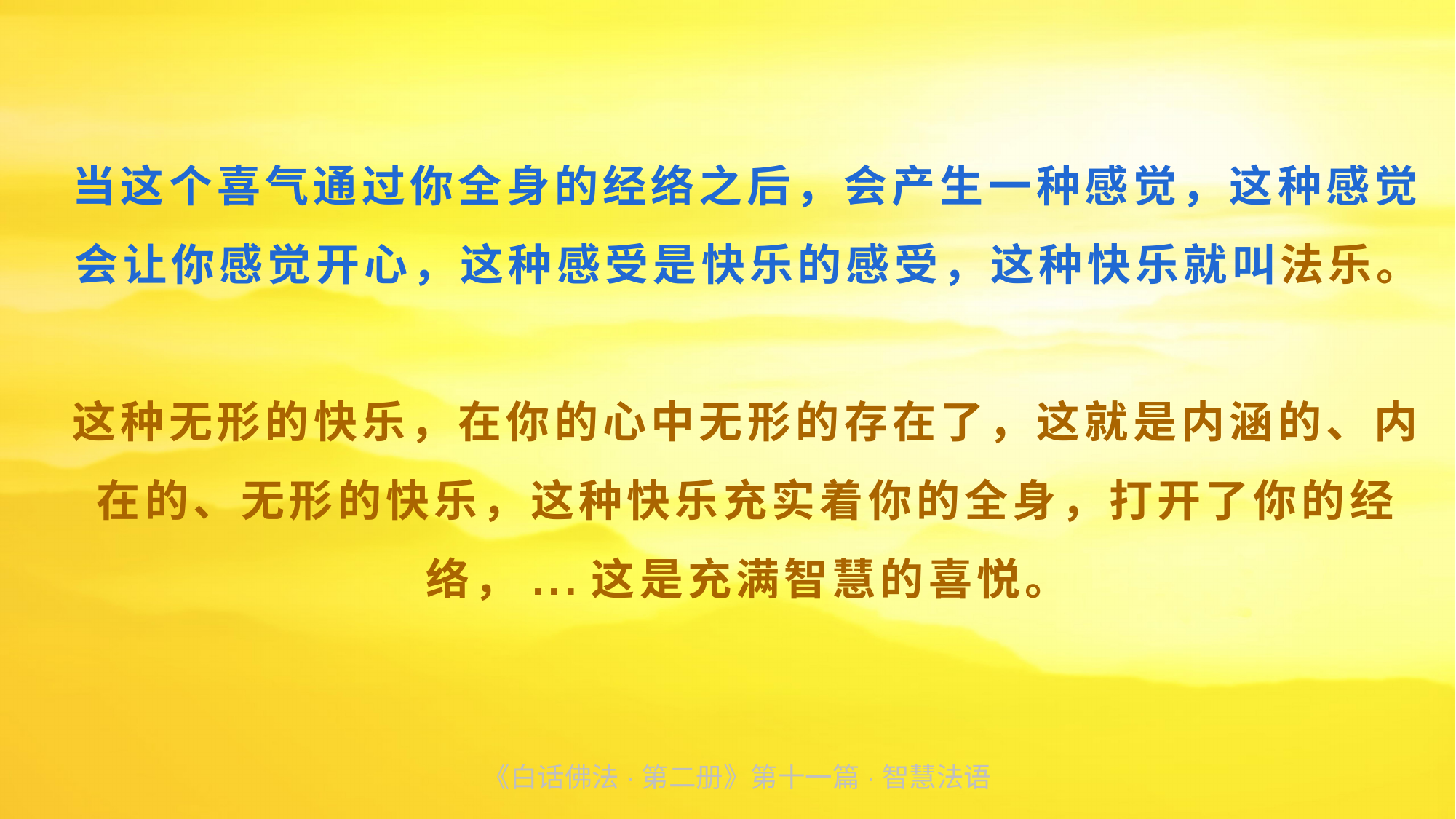

当这个喜气通过你全身的经络之后，会产生一种感觉，这种感觉会让你感觉开心，这种感受是快乐的感受，这种快乐就叫法乐。

这种无形的快乐，在你的心中无形的存在了，这就是内涵的、内在的、无形的快乐，这种快乐充实着你的全身，打开了你的经络，...这是充满智慧的喜悦。
  《白话佛法·第二册》第十一篇·智慧法语